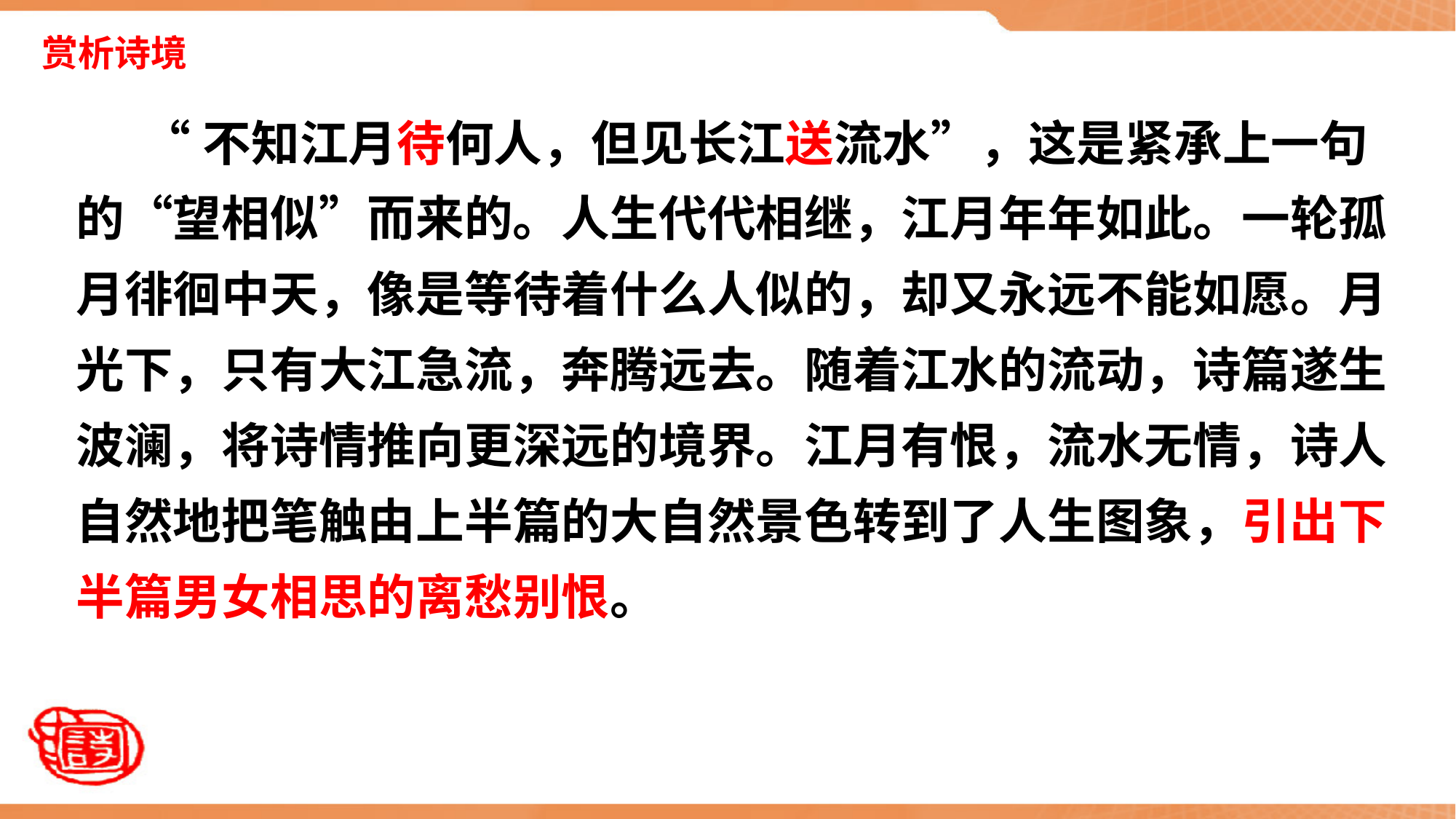

赏析诗境
      “不知江月待何人，但见长江送流水”，这是紧承上一句的“望相似”而来的。人生代代相继，江月年年如此。一轮孤月徘徊中天，像是等待着什么人似的，却又永远不能如愿。月光下，只有大江急流，奔腾远去。随着江水的流动，诗篇遂生波澜，将诗情推向更深远的境界。江月有恨，流水无情，诗人自然地把笔触由上半篇的大自然景色转到了人生图象，引出下半篇男女相思的离愁别恨。